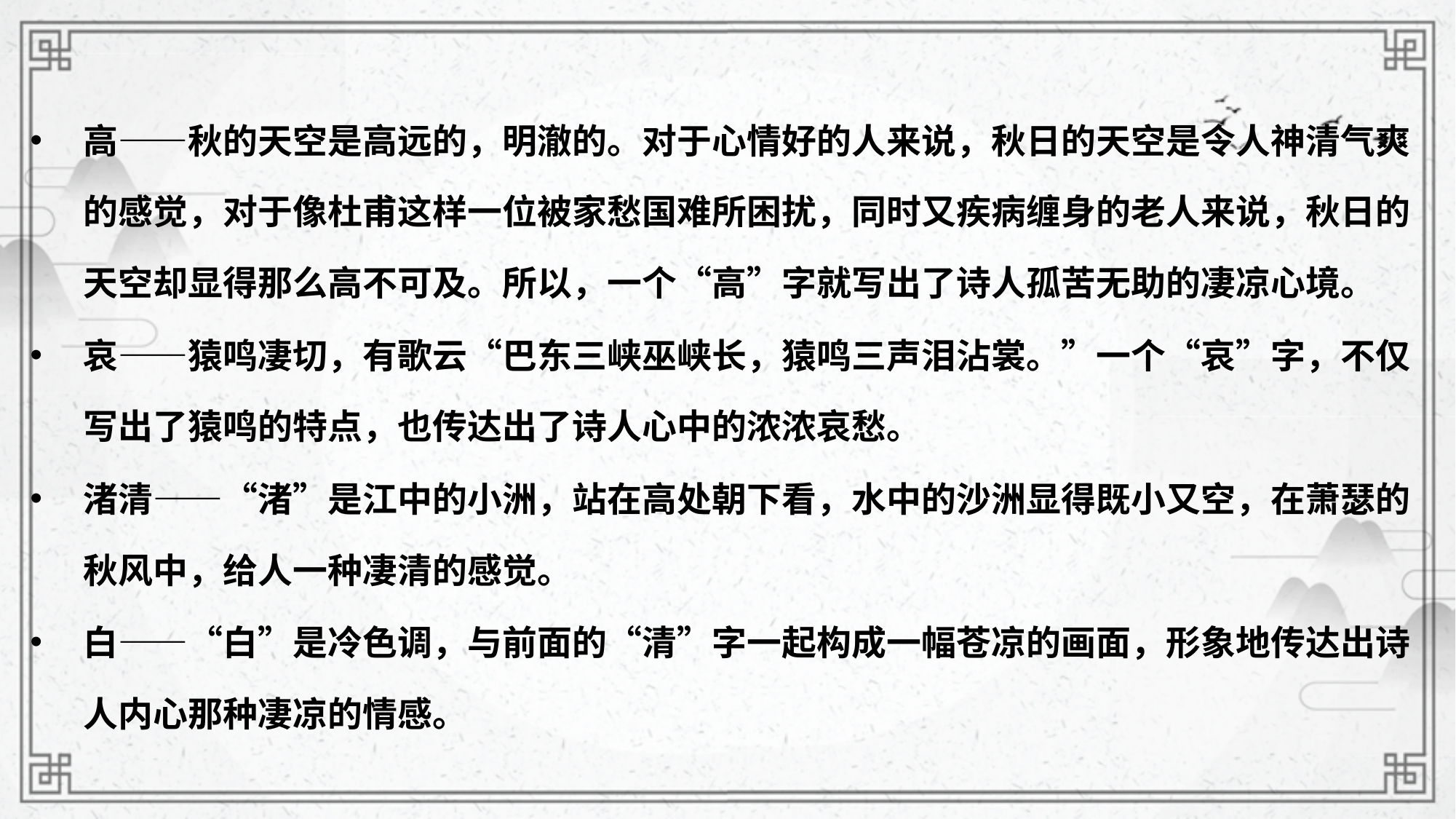

高——秋的天空是高远的，明澈的。对于心情好的人来说，秋日的天空是令人神清气爽的感觉，对于像杜甫这样一位被家愁国难所困扰，同时又疾病缠身的老人来说，秋日的天空却显得那么高不可及。所以，一个“高”字就写出了诗人孤苦无助的凄凉心境。
哀——猿鸣凄切，有歌云“巴东三峡巫峡长，猿鸣三声泪沾裳。”一个“哀”字，不仅写出了猿鸣的特点，也传达出了诗人心中的浓浓哀愁。
渚清——“渚”是江中的小洲，站在高处朝下看，水中的沙洲显得既小又空，在萧瑟的秋风中，给人一种凄清的感觉。
白——“白”是冷色调，与前面的“清”字一起构成一幅苍凉的画面，形象地传达出诗人内心那种凄凉的情感。